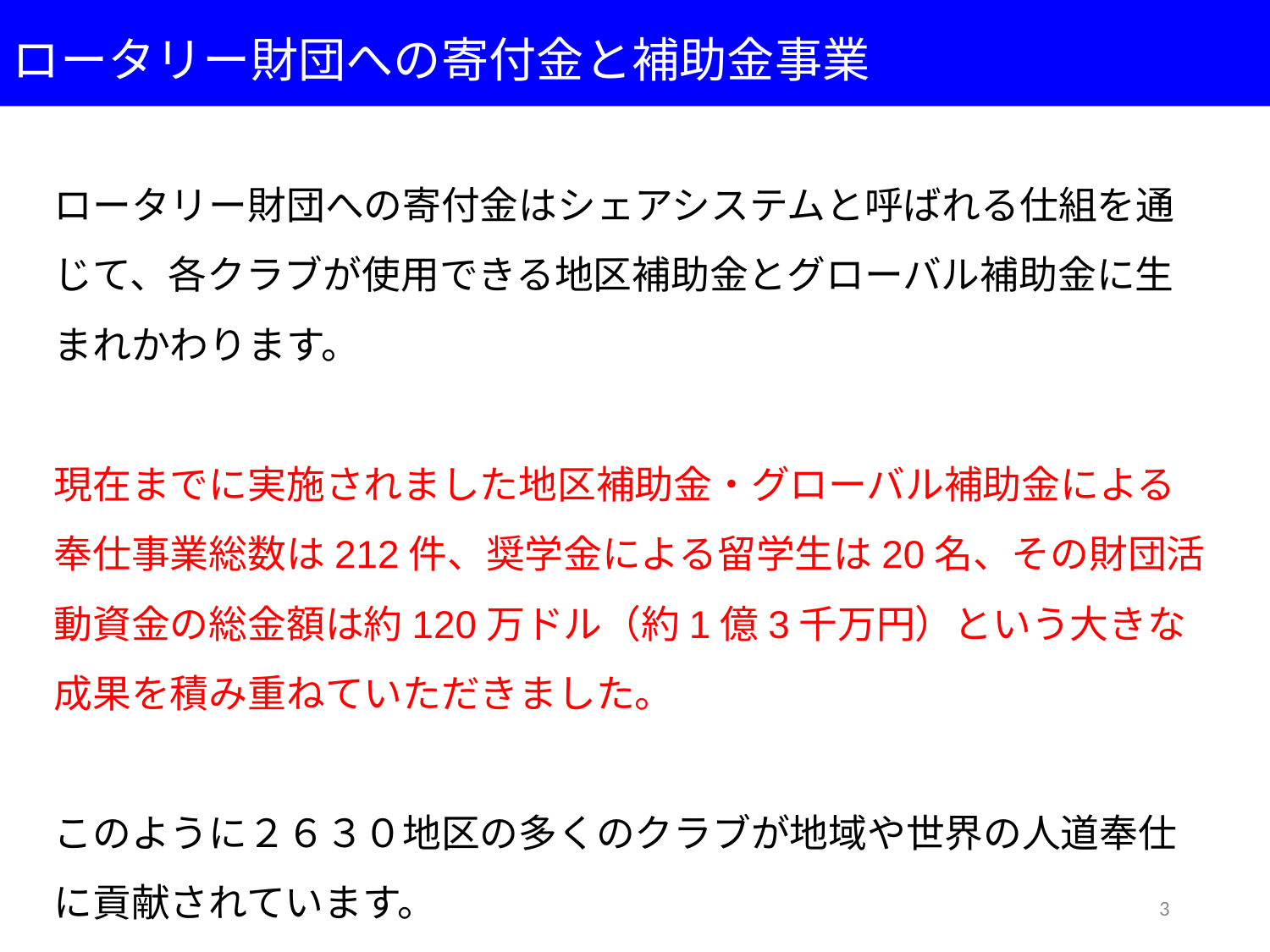

ロータリー財団への寄付金と補助金事業
ロータリー財団への寄付金はシェアシステムと呼ばれる仕組を通じて、各クラブが使用できる地区補助金とグローバル補助金に生まれかわります。

現在までに実施されました地区補助金・グローバル補助金による奉仕事業総数は212件、奨学金による留学生は20名、その財団活動資金の総金額は約120万ドル（約1億3千万円）という大きな成果を積み重ねていただきました。

このように２６３０地区の多くのクラブが地域や世界の人道奉仕に貢献されています。

3